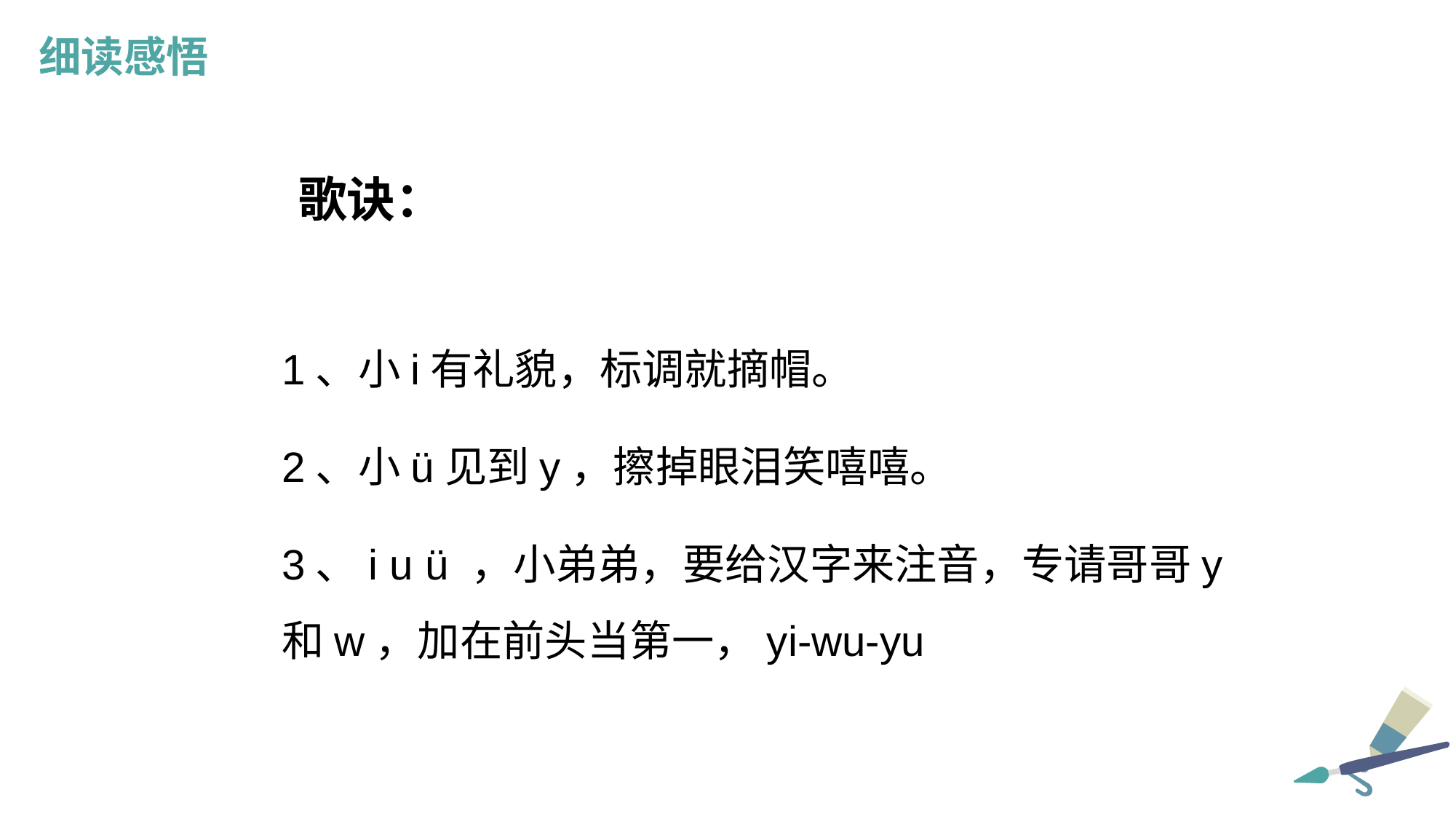

细读感悟
歌诀：
1、小i有礼貌，标调就摘帽。
2、小ü见到y，擦掉眼泪笑嘻嘻。
3、i u ü ，小弟弟，要给汉字来注音，专请哥哥y和w，加在前头当第一，yi-wu-yu